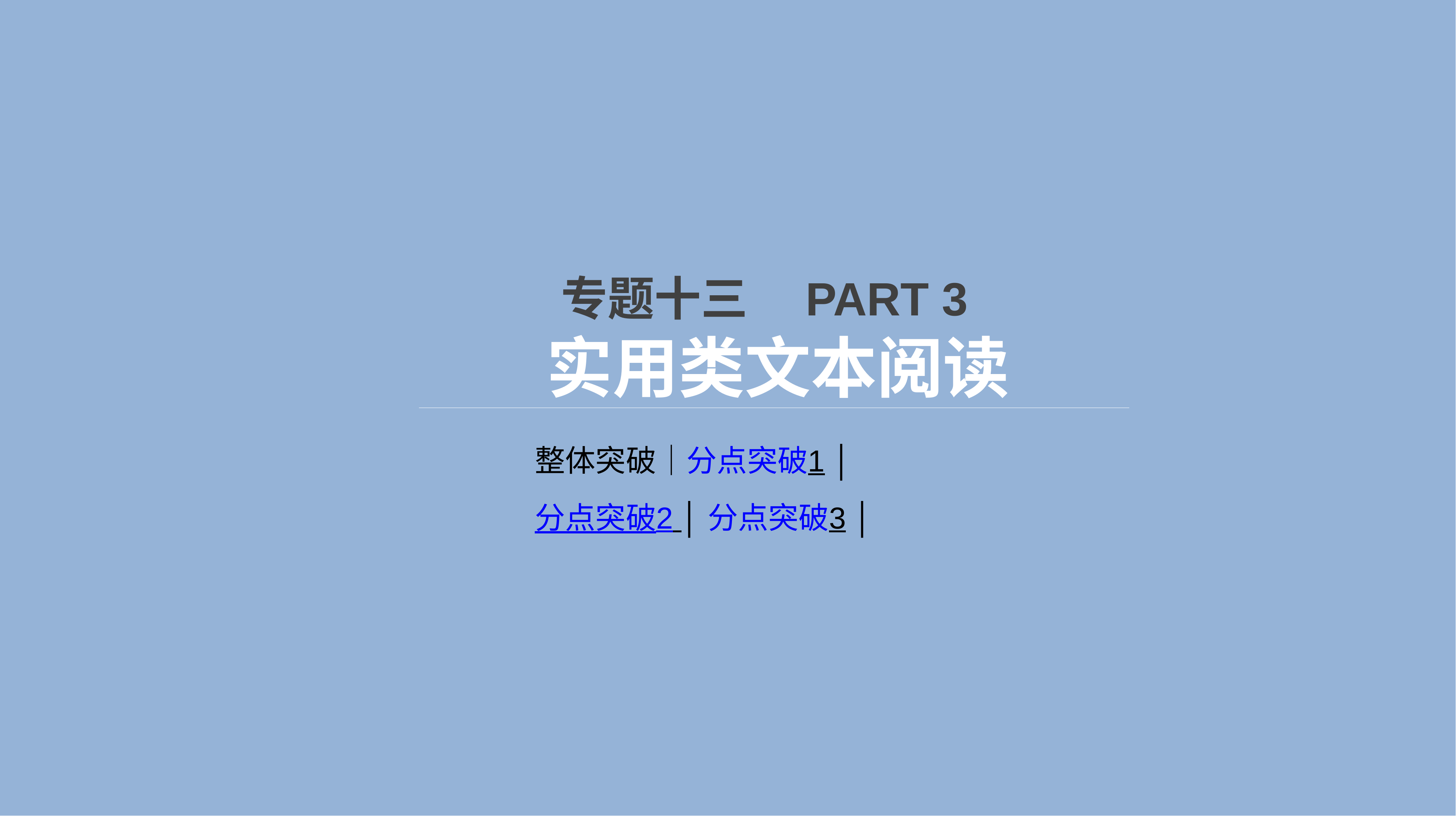

专题十三　PART 3
实用类文本阅读
整体突破│分点突破1 │
分点突破2 │分点突破3 │